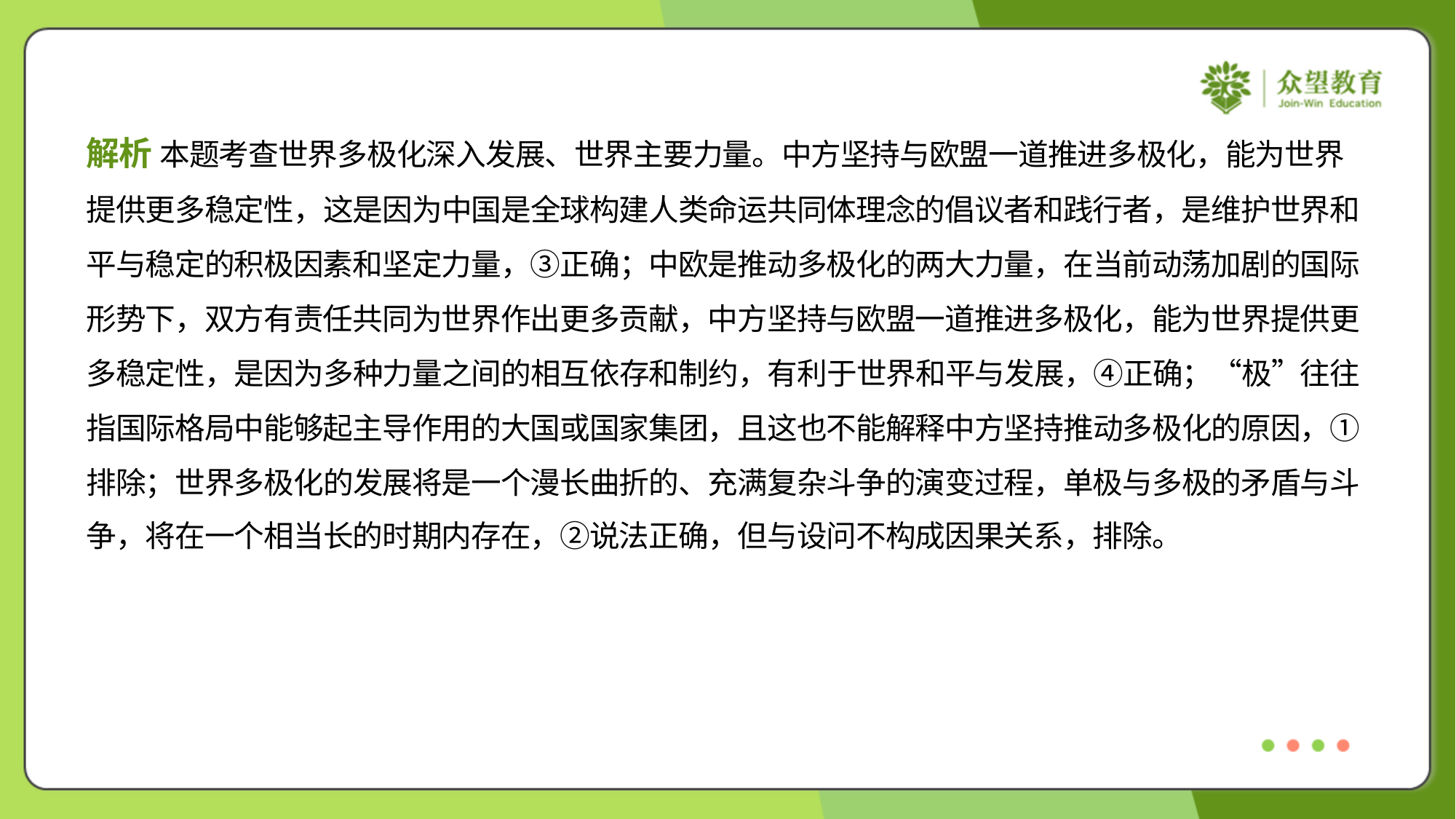

解析 本题考查世界多极化深入发展、世界主要力量。中方坚持与欧盟一道推进多极化，能为世界
提供更多稳定性，这是因为中国是全球构建人类命运共同体理念的倡议者和践行者，是维护世界和
平与稳定的积极因素和坚定力量，③正确；中欧是推动多极化的两大力量，在当前动荡加剧的国际
形势下，双方有责任共同为世界作出更多贡献，中方坚持与欧盟一道推进多极化，能为世界提供更
多稳定性，是因为多种力量之间的相互依存和制约，有利于世界和平与发展，④正确；“极”往往
指国际格局中能够起主导作用的大国或国家集团，且这也不能解释中方坚持推动多极化的原因，①
排除；世界多极化的发展将是一个漫长曲折的、充满复杂斗争的演变过程，单极与多极的矛盾与斗
争，将在一个相当长的时期内存在，②说法正确，但与设问不构成因果关系，排除。